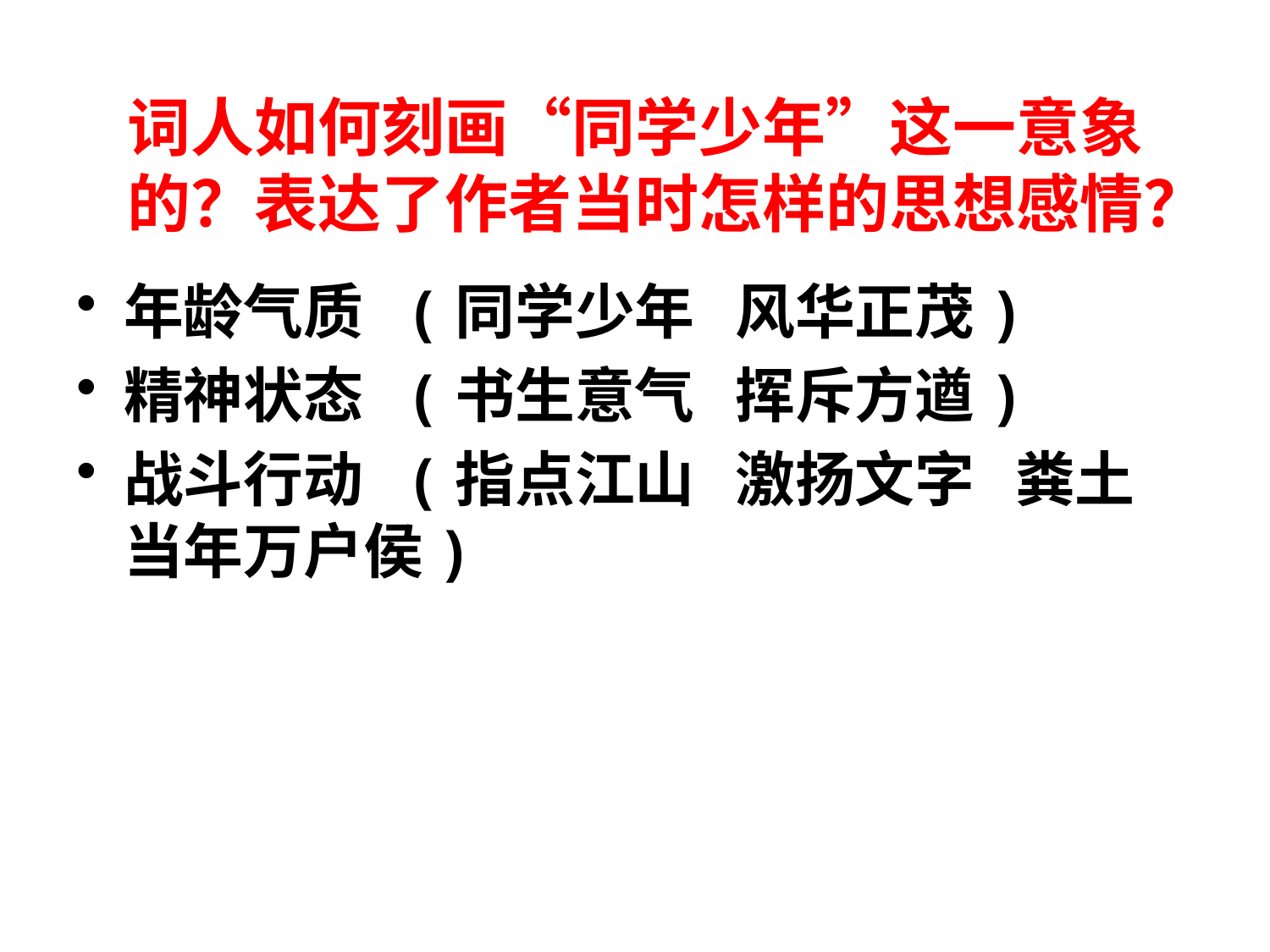

# 词人如何刻画“同学少年”这一意象的？表达了作者当时怎样的思想感情？
年龄气质  (同学少年   风华正茂)
精神状态  (书生意气   挥斥方遒)
战斗行动  (指点江山   激扬文字   粪土当年万户侯)